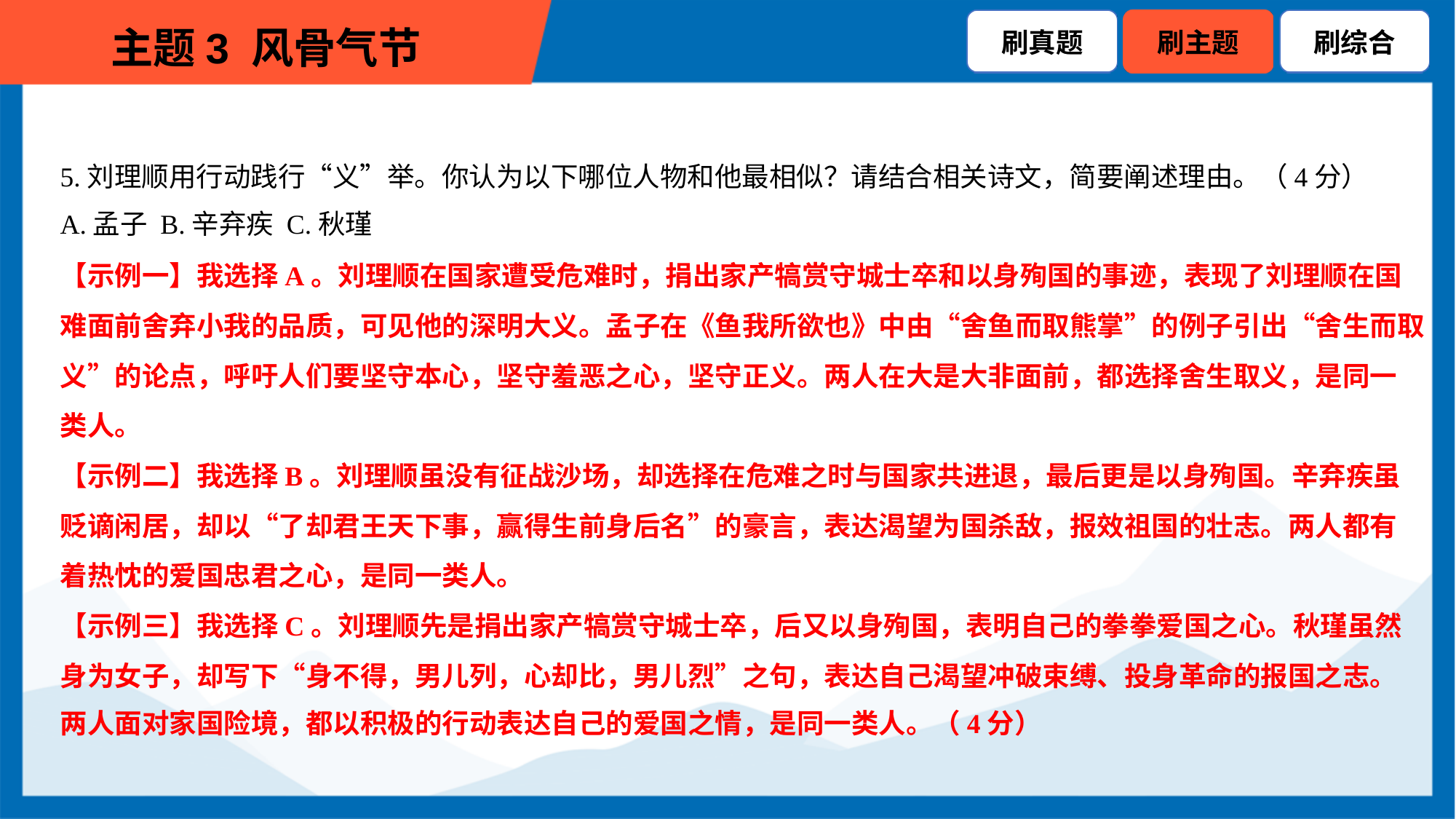

5.刘理顺用行动践行“义”举。你认为以下哪位人物和他最相似？请结合相关诗文，简要阐述理由。（4分）
A.孟子 B.辛弃疾 C.秋瑾
【示例一】我选择A。刘理顺在国家遭受危难时，捐出家产犒赏守城士卒和以身殉国的事迹，表现了刘理顺在国
难面前舍弃小我的品质，可见他的深明大义。孟子在《鱼我所欲也》中由“舍鱼而取熊掌”的例子引出“舍生而取
义”的论点，呼吁人们要坚守本心，坚守羞恶之心，坚守正义。两人在大是大非面前，都选择舍生取义，是同一
类人。
【示例二】我选择B。刘理顺虽没有征战沙场，却选择在危难之时与国家共进退，最后更是以身殉国。辛弃疾虽
贬谪闲居，却以“了却君王天下事，赢得生前身后名”的豪言，表达渴望为国杀敌，报效祖国的壮志。两人都有
着热忱的爱国忠君之心，是同一类人。
【示例三】我选择C。刘理顺先是捐出家产犒赏守城士卒，后又以身殉国，表明自己的拳拳爱国之心。秋瑾虽然
身为女子，却写下“身不得，男儿列，心却比，男儿烈”之句，表达自己渴望冲破束缚、投身革命的报国之志。
两人面对家国险境，都以积极的行动表达自己的爱国之情，是同一类人。（4分）